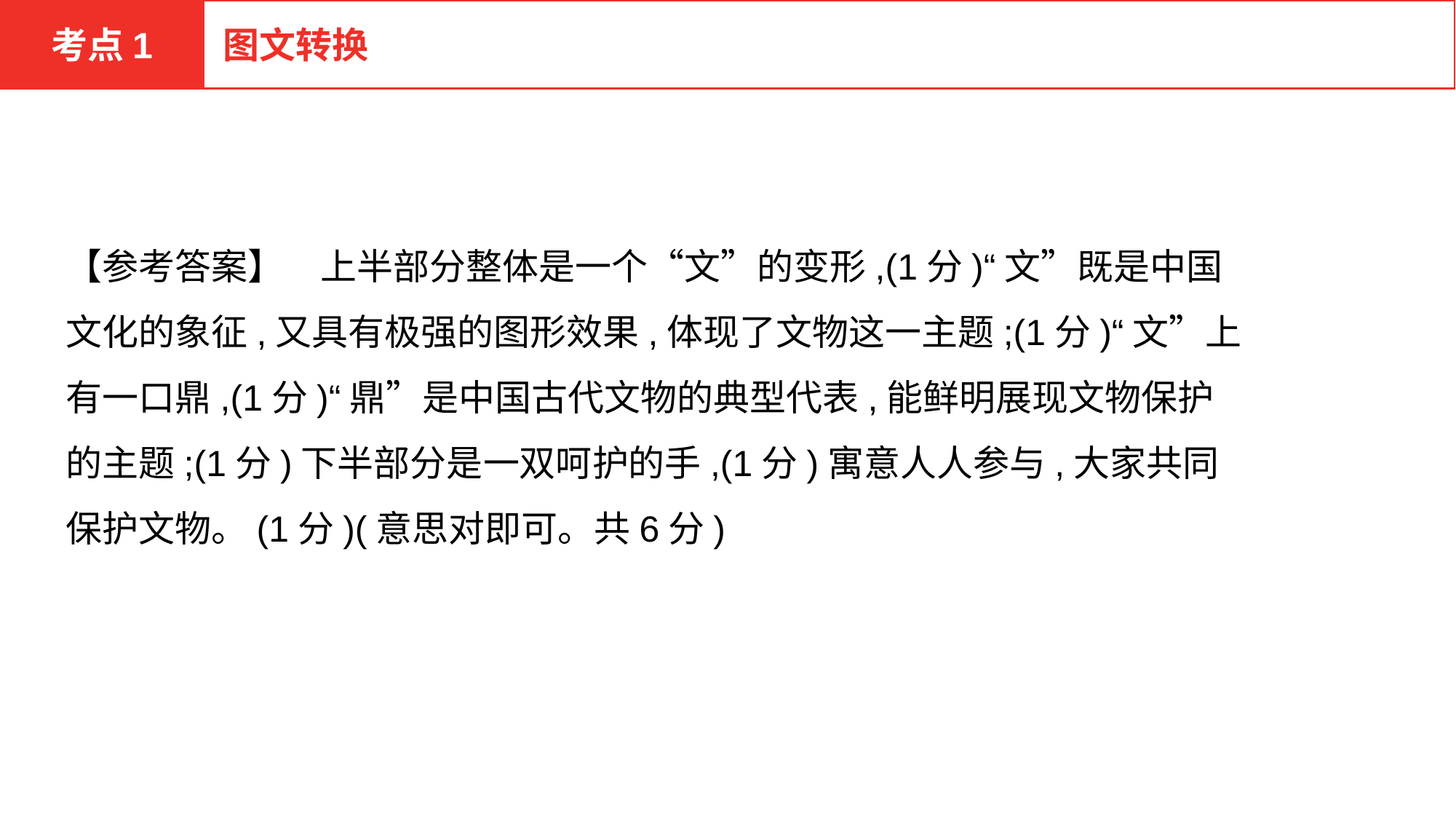

考点1
图文转换
【参考答案】　上半部分整体是一个“文”的变形,(1分)“文”既是中国文化的象征,又具有极强的图形效果,体现了文物这一主题;(1分)“文”上有一口鼎,(1分)“鼎”是中国古代文物的典型代表,能鲜明展现文物保护的主题;(1分)下半部分是一双呵护的手,(1分)寓意人人参与,大家共同保护文物。(1分)(意思对即可。共6分)